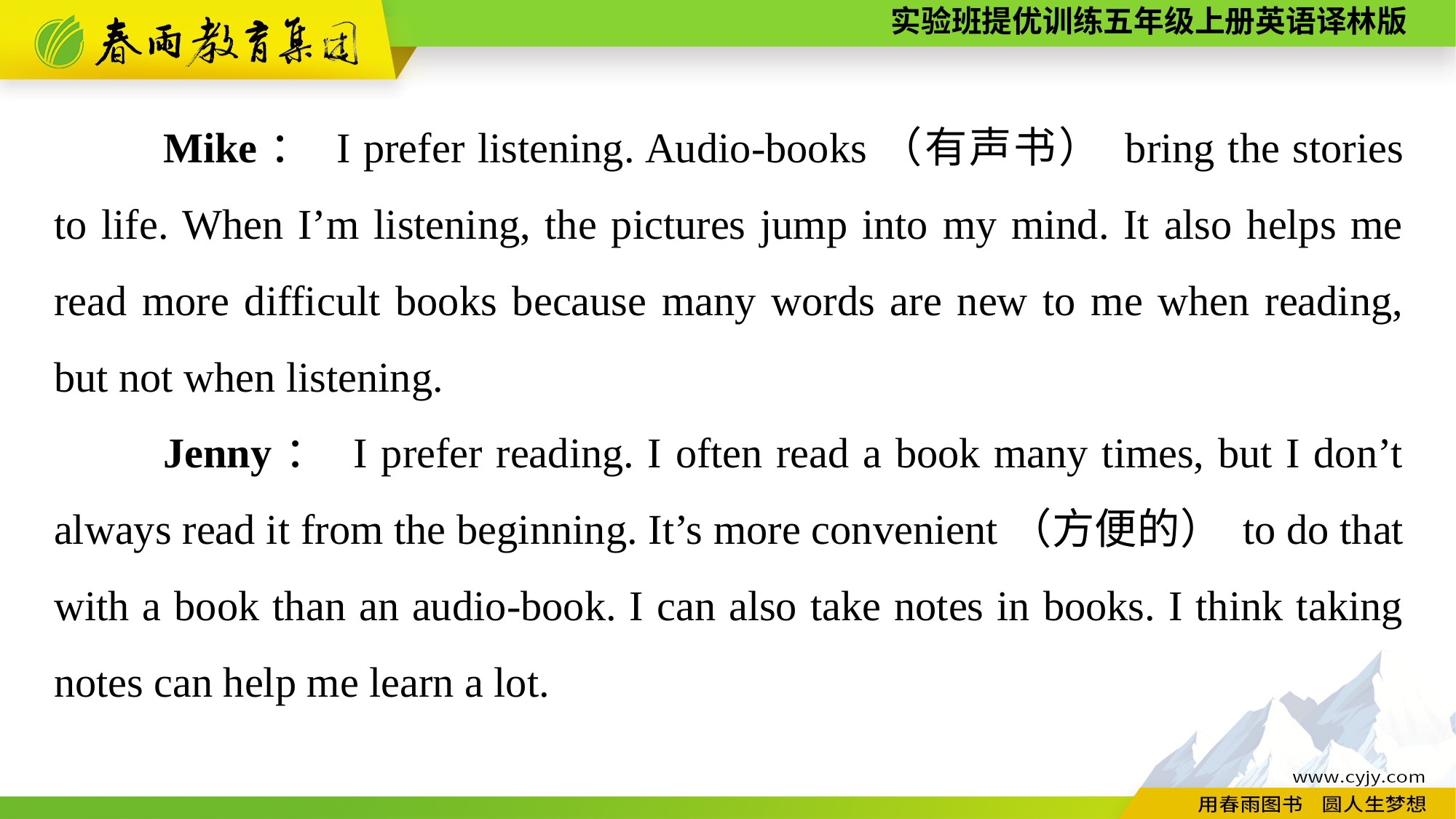

Mike： I prefer listening. Audio-books（有声书） bring the stories to life. When I’m listening, the pictures jump into my mind. It also helps me read more difficult books because many words are new to me when reading, but not when listening.
	Jenny： I prefer reading. I often read a book many times, but I don’t always read it from the beginning. It’s more convenient（方便的） to do that with a book than an audio-book. I can also take notes in books. I think taking notes can help me learn a lot.